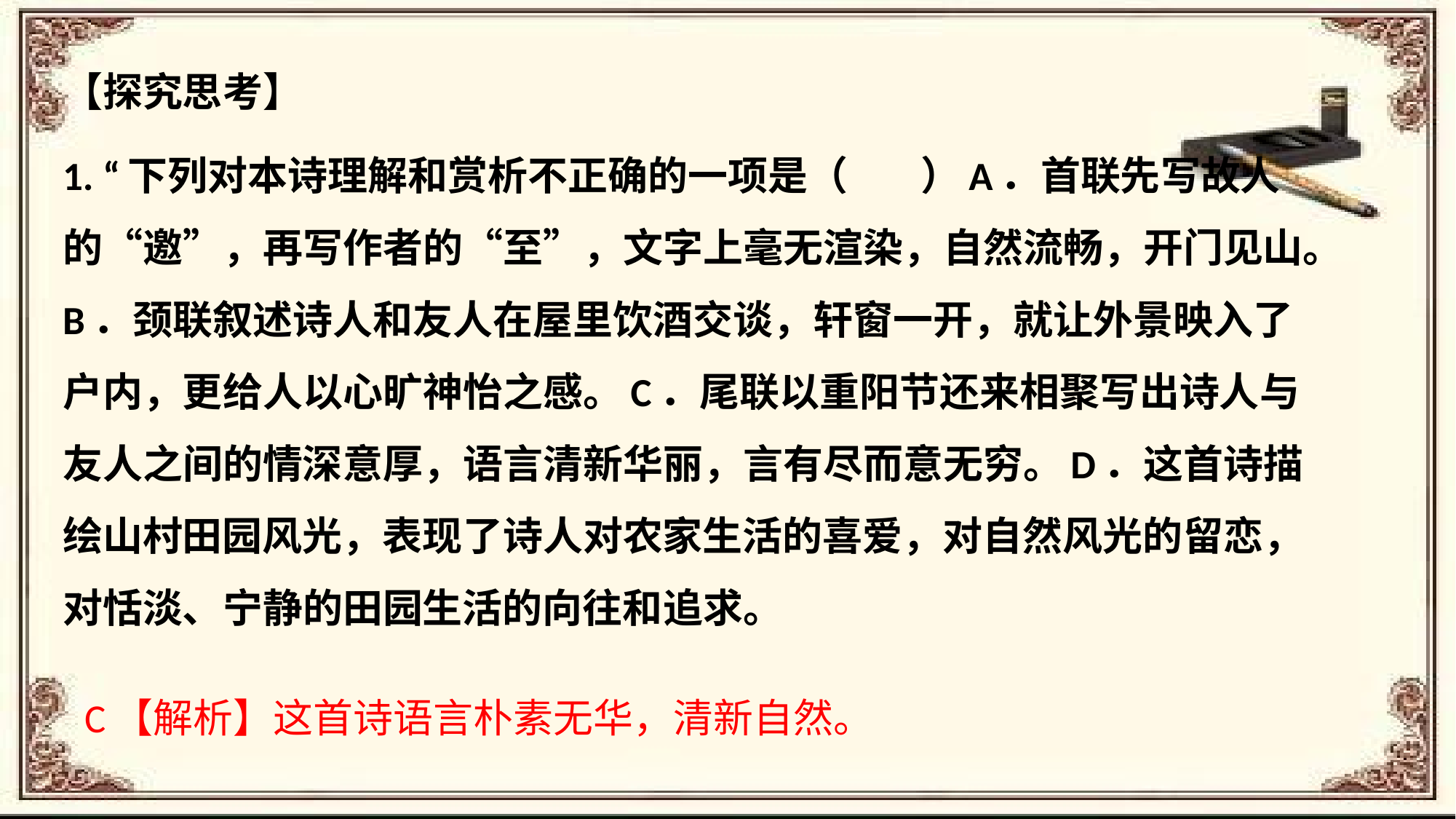

【探究思考】
1. “下列对本诗理解和赏析不正确的一项是（        ）A．首联先写故人的“邀”，再写作者的“至”，文字上毫无渲染，自然流畅，开门见山。B．颈联叙述诗人和友人在屋里饮酒交谈，轩窗一开，就让外景映入了户内，更给人以心旷神怡之感。C．尾联以重阳节还来相聚写出诗人与友人之间的情深意厚，语言清新华丽，言有尽而意无穷。D．这首诗描绘山村田园风光，表现了诗人对农家生活的喜爱，对自然风光的留恋，对恬淡、宁静的田园生活的向往和追求。

C【解析】这首诗语言朴素无华，清新自然。